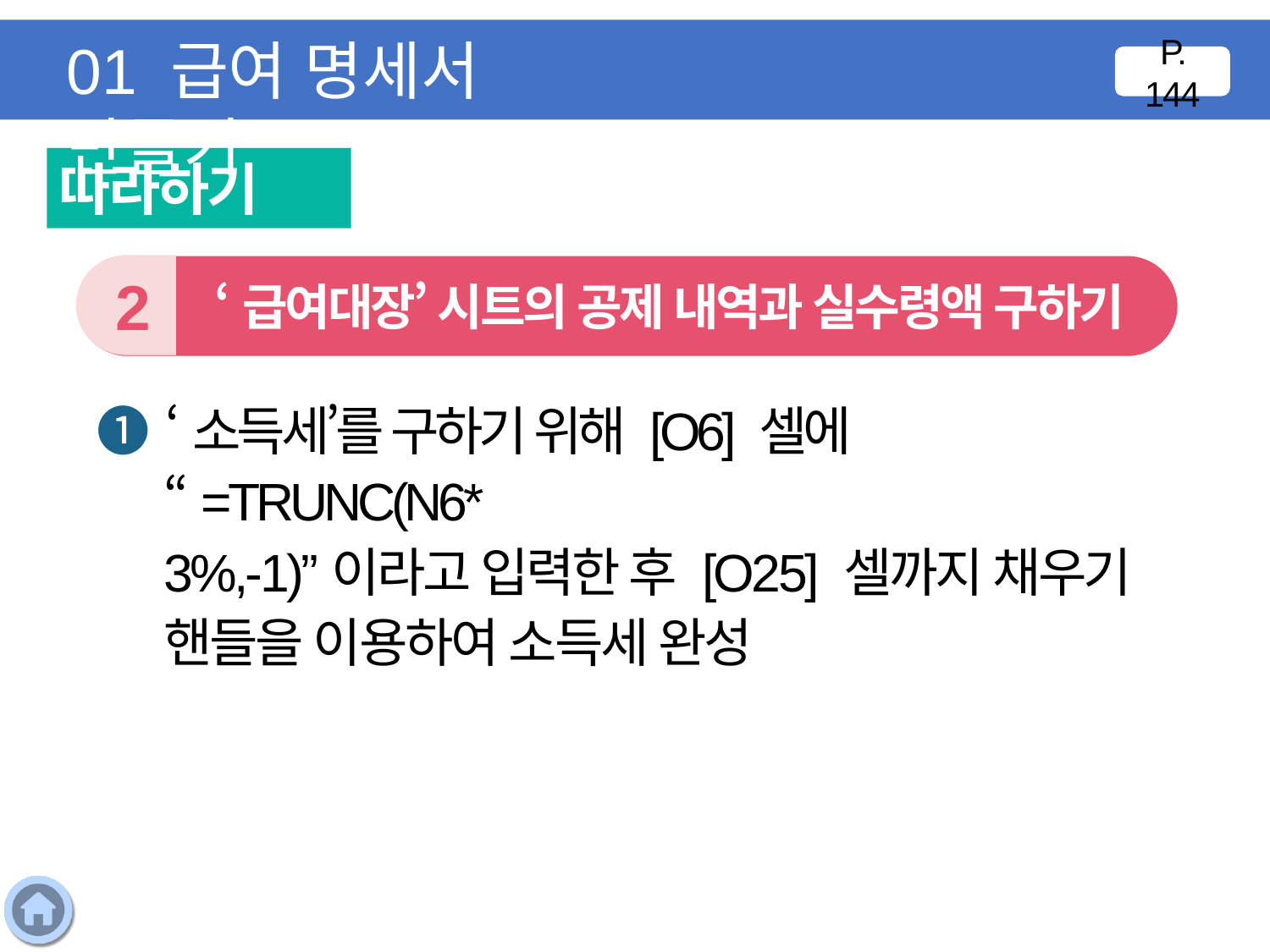

01 급여 명세서 만들기
P. 144
따라하기
2
        ‘급여대장’ 시트의 공제 내역과 실수령액 구하기
❶ ‘소득세’를 구하기 위해 [O6] 셀에 “=TRUNC(N6*
3%,-1)”이라고 입력한 후 [O25] 셀까지 채우기 핸들을 이용하여 소득세 완성